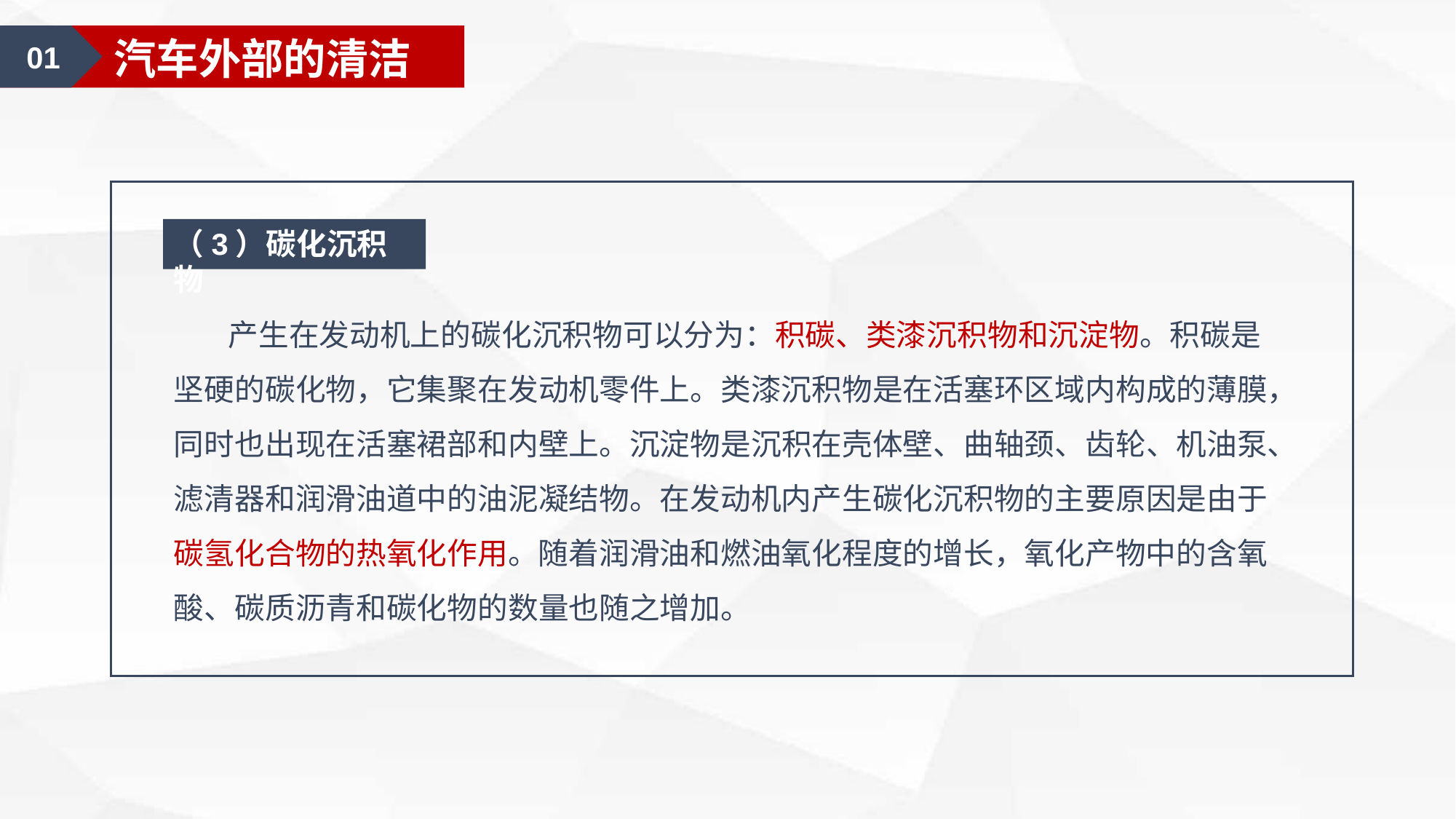

01
汽车外部的清洁

（3）碳化沉积物
       产生在发动机上的碳化沉积物可以分为：积碳、类漆沉积物和沉淀物。积碳是坚硬的碳化物，它集聚在发动机零件上。类漆沉积物是在活塞环区域内构成的薄膜，同时也出现在活塞裙部和内壁上。沉淀物是沉积在壳体壁、曲轴颈、齿轮、机油泵、滤清器和润滑油道中的油泥凝结物。在发动机内产生碳化沉积物的主要原因是由于碳氢化合物的热氧化作用。随着润滑油和燃油氧化程度的增长，氧化产物中的含氧酸、碳质沥青和碳化物的数量也随之增加。